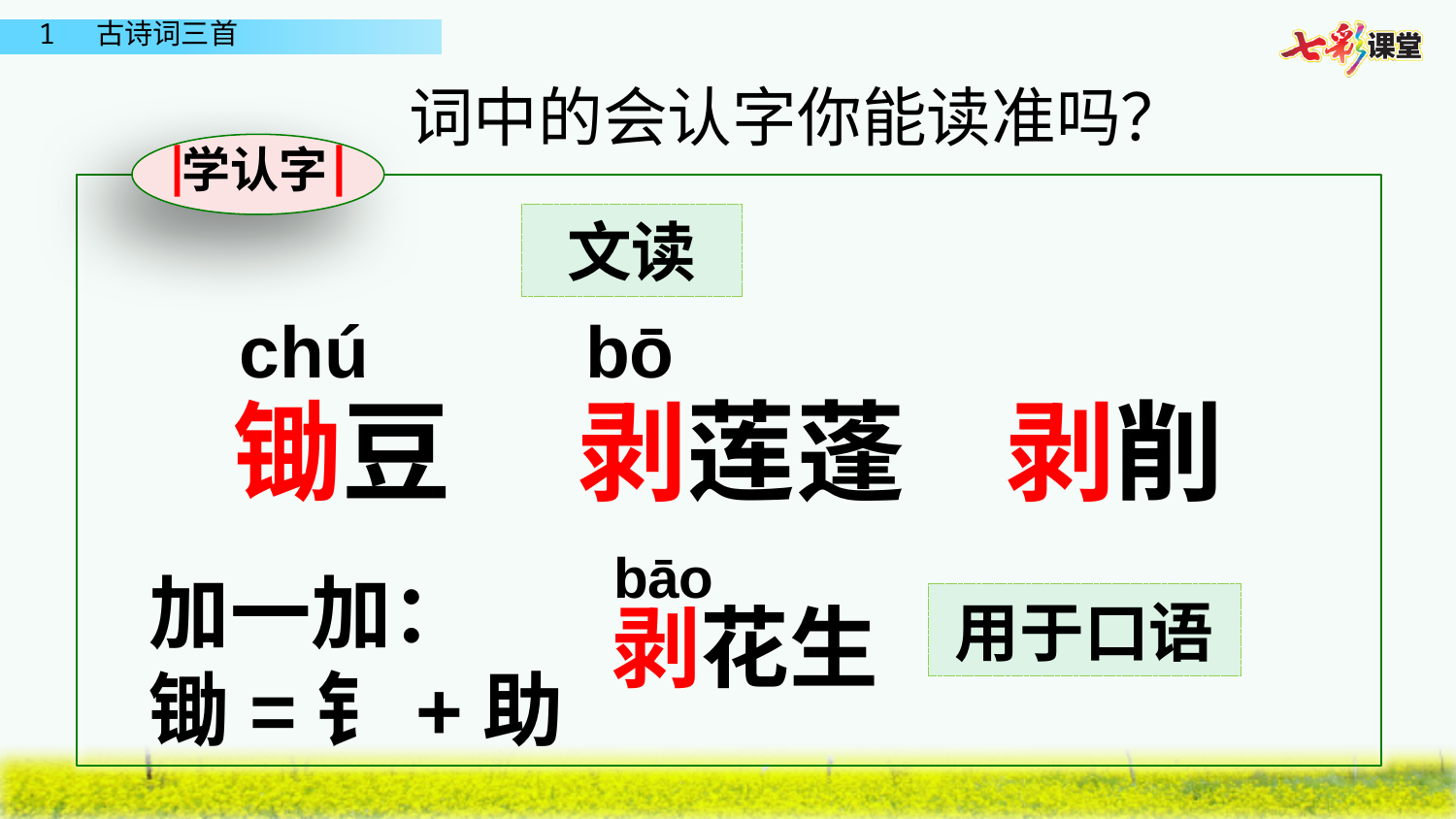

词中的会认字你能读准吗？

学认字

文读
chú
bō
锄豆
剥莲蓬
剥削
bāo
加一加：
锄=钅+助
剥花生
用于口语